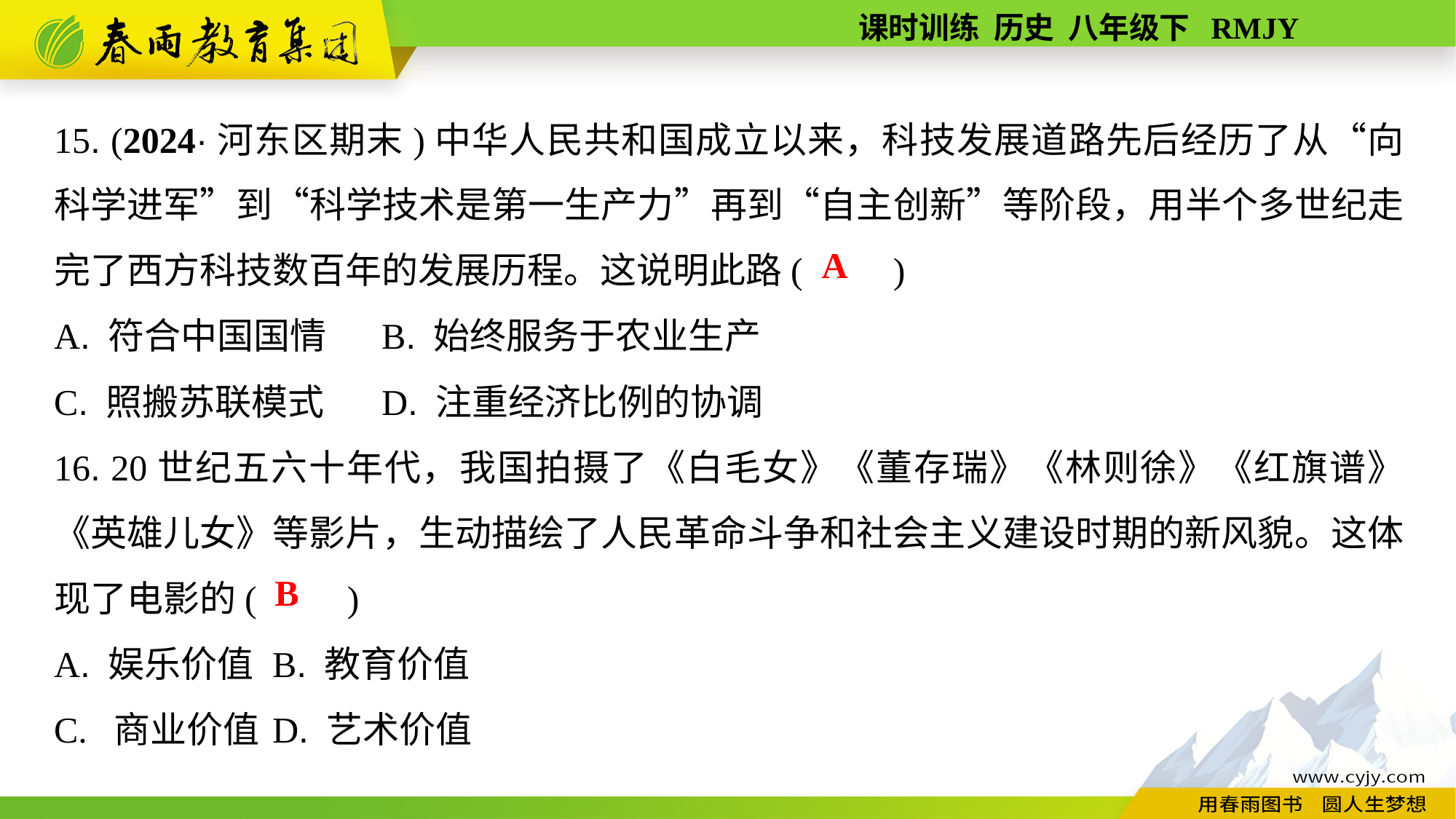

15. (2024·河东区期末)中华人民共和国成立以来，科技发展道路先后经历了从“向科学进军”到“科学技术是第一生产力”再到“自主创新”等阶段，用半个多世纪走完了西方科技数百年的发展历程。这说明此路(　　)
A. 符合中国国情	B. 始终服务于农业生产
C. 照搬苏联模式	D. 注重经济比例的协调
16. 20世纪五六十年代，我国拍摄了《白毛女》《董存瑞》《林则徐》《红旗谱》《英雄儿女》等影片，生动描绘了人民革命斗争和社会主义建设时期的新风貌。这体现了电影的(　　)
A. 娱乐价值	B. 教育价值
C.  商业价值	D. 艺术价值
A
B